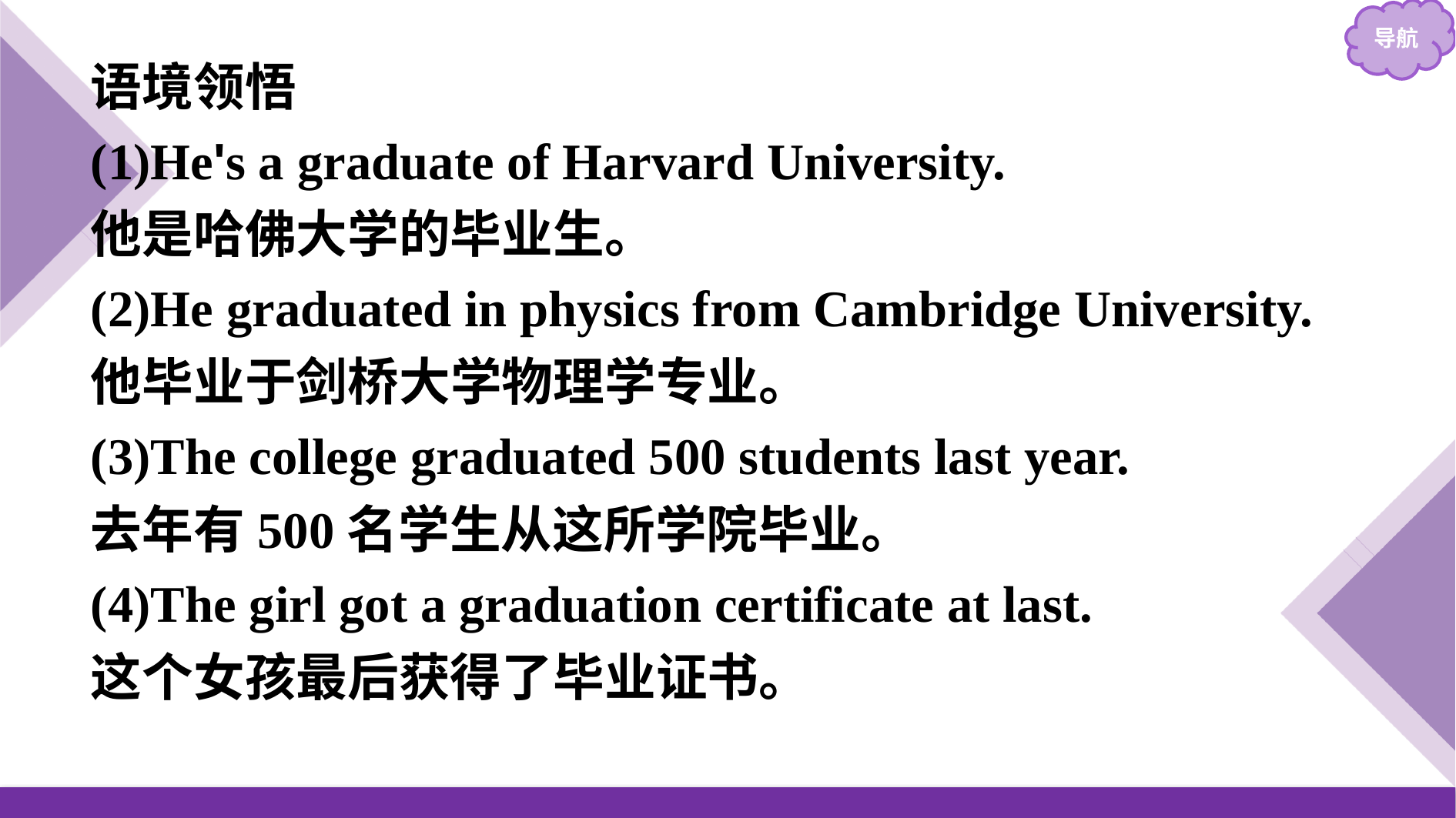

语境领悟
(1)He's a graduate of Harvard University.
他是哈佛大学的毕业生。
(2)He graduated in physics from Cambridge University.
他毕业于剑桥大学物理学专业。
(3)The college graduated 500 students last year.
去年有500名学生从这所学院毕业。
(4)The girl got a graduation certificate at last.
这个女孩最后获得了毕业证书。